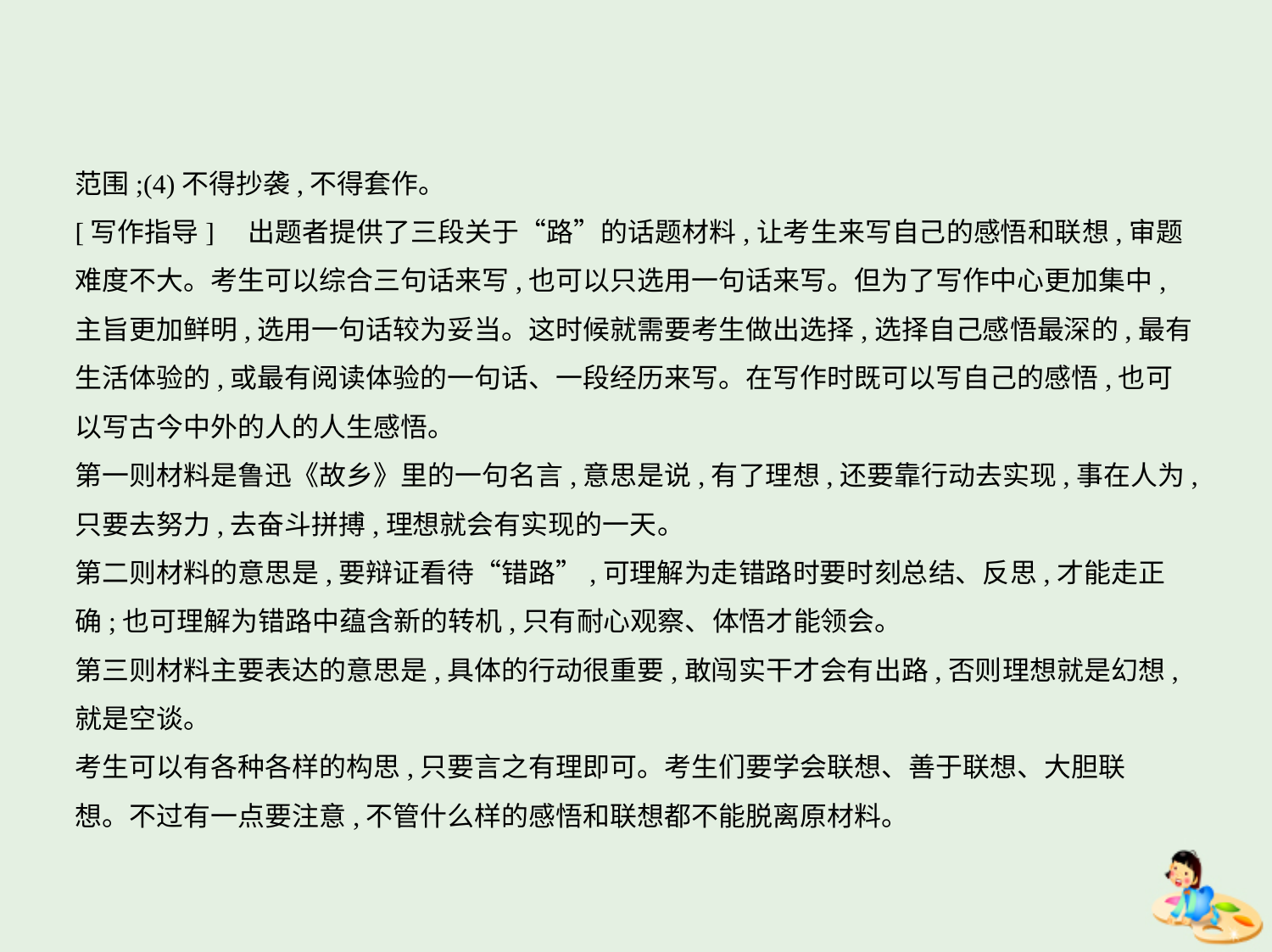

范围;(4)不得抄袭,不得套作。
[写作指导]　出题者提供了三段关于“路”的话题材料,让考生来写自己的感悟和联想,审题
难度不大。考生可以综合三句话来写,也可以只选用一句话来写。但为了写作中心更加集中,
主旨更加鲜明,选用一句话较为妥当。这时候就需要考生做出选择,选择自己感悟最深的,最有
生活体验的,或最有阅读体验的一句话、一段经历来写。在写作时既可以写自己的感悟,也可
以写古今中外的人的人生感悟。
第一则材料是鲁迅《故乡》里的一句名言,意思是说,有了理想,还要靠行动去实现,事在人为,
只要去努力,去奋斗拼搏,理想就会有实现的一天。
第二则材料的意思是,要辩证看待“错路”,可理解为走错路时要时刻总结、反思,才能走正
确;也可理解为错路中蕴含新的转机,只有耐心观察、体悟才能领会。
第三则材料主要表达的意思是,具体的行动很重要,敢闯实干才会有出路,否则理想就是幻想,
就是空谈。
考生可以有各种各样的构思,只要言之有理即可。考生们要学会联想、善于联想、大胆联
想。不过有一点要注意,不管什么样的感悟和联想都不能脱离原材料。